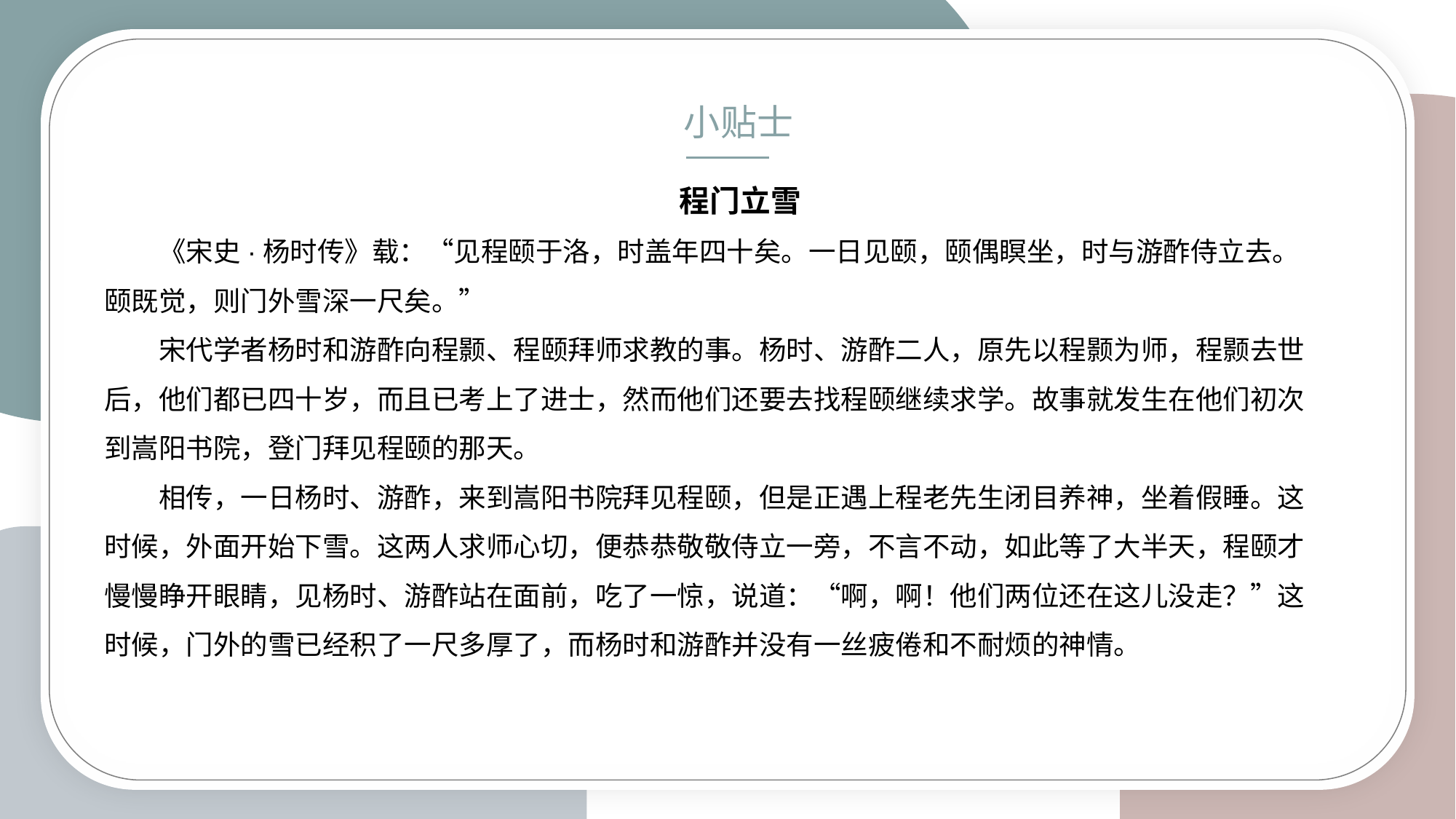

小贴士

程门立雪
《宋史·杨时传》载：“见程颐于洛，时盖年四十矣。一日见颐，颐偶瞑坐，时与游酢侍立去。颐既觉，则门外雪深一尺矣。”
宋代学者杨时和游酢向程颢、程颐拜师求教的事。杨时、游酢二人，原先以程颢为师，程颢去世后，他们都已四十岁，而且已考上了进士，然而他们还要去找程颐继续求学。故事就发生在他们初次到嵩阳书院，登门拜见程颐的那天。
相传，一日杨时、游酢，来到嵩阳书院拜见程颐，但是正遇上程老先生闭目养神，坐着假睡。这时候，外面开始下雪。这两人求师心切，便恭恭敬敬侍立一旁，不言不动，如此等了大半天，程颐才慢慢睁开眼睛，见杨时、游酢站在面前，吃了一惊，说道：“啊，啊！他们两位还在这儿没走？”这时候，门外的雪已经积了一尺多厚了，而杨时和游酢并没有一丝疲倦和不耐烦的神情。